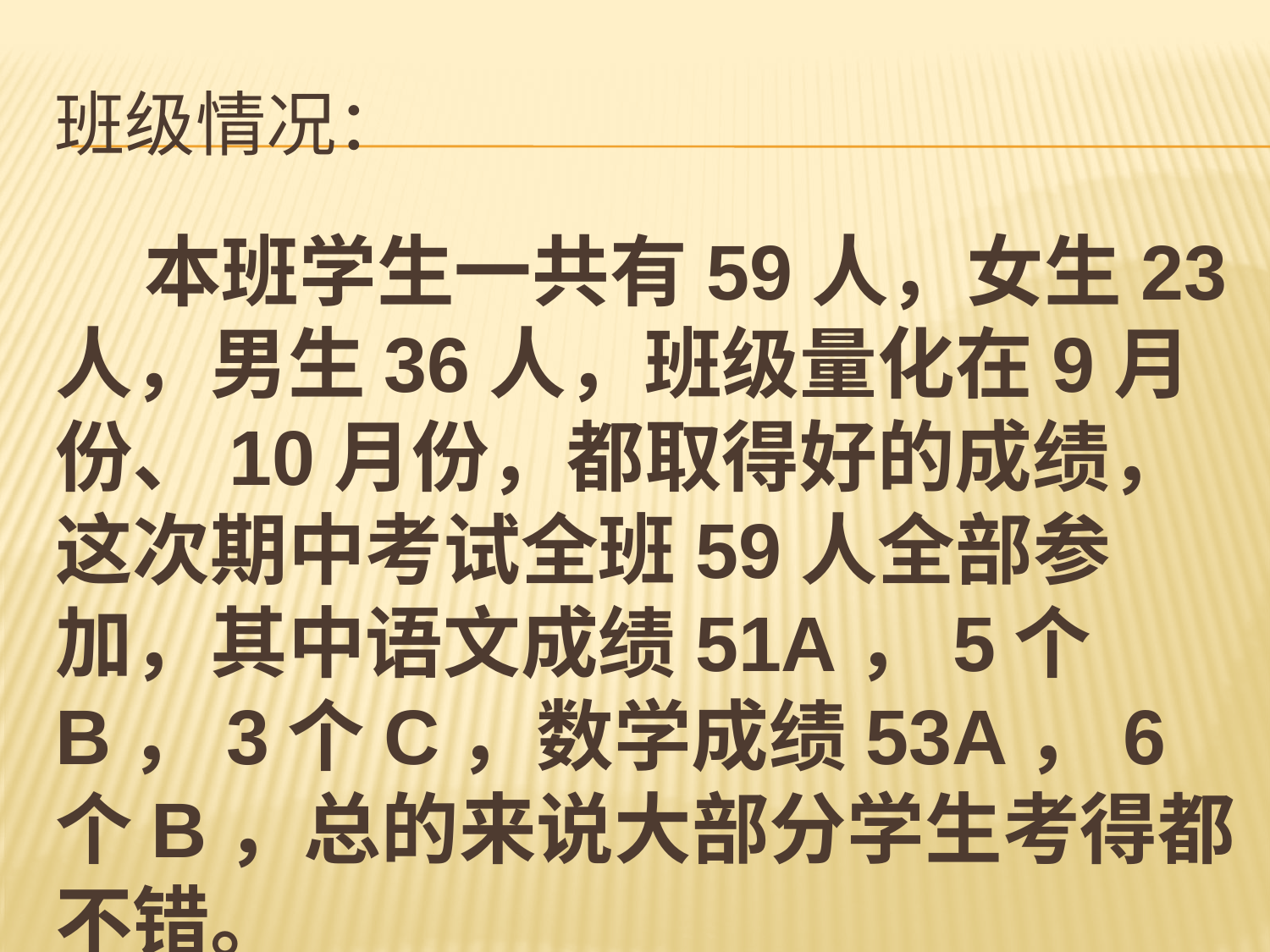

# 班级情况：
    本班学生一共有59人，女生23人，男生36人，班级量化在9月份、10月份，都取得好的成绩，这次期中考试全班59人全部参加，其中语文成绩51A，5个B，3个C，数学成绩53A，6个B，总的来说大部分学生考得都不错。